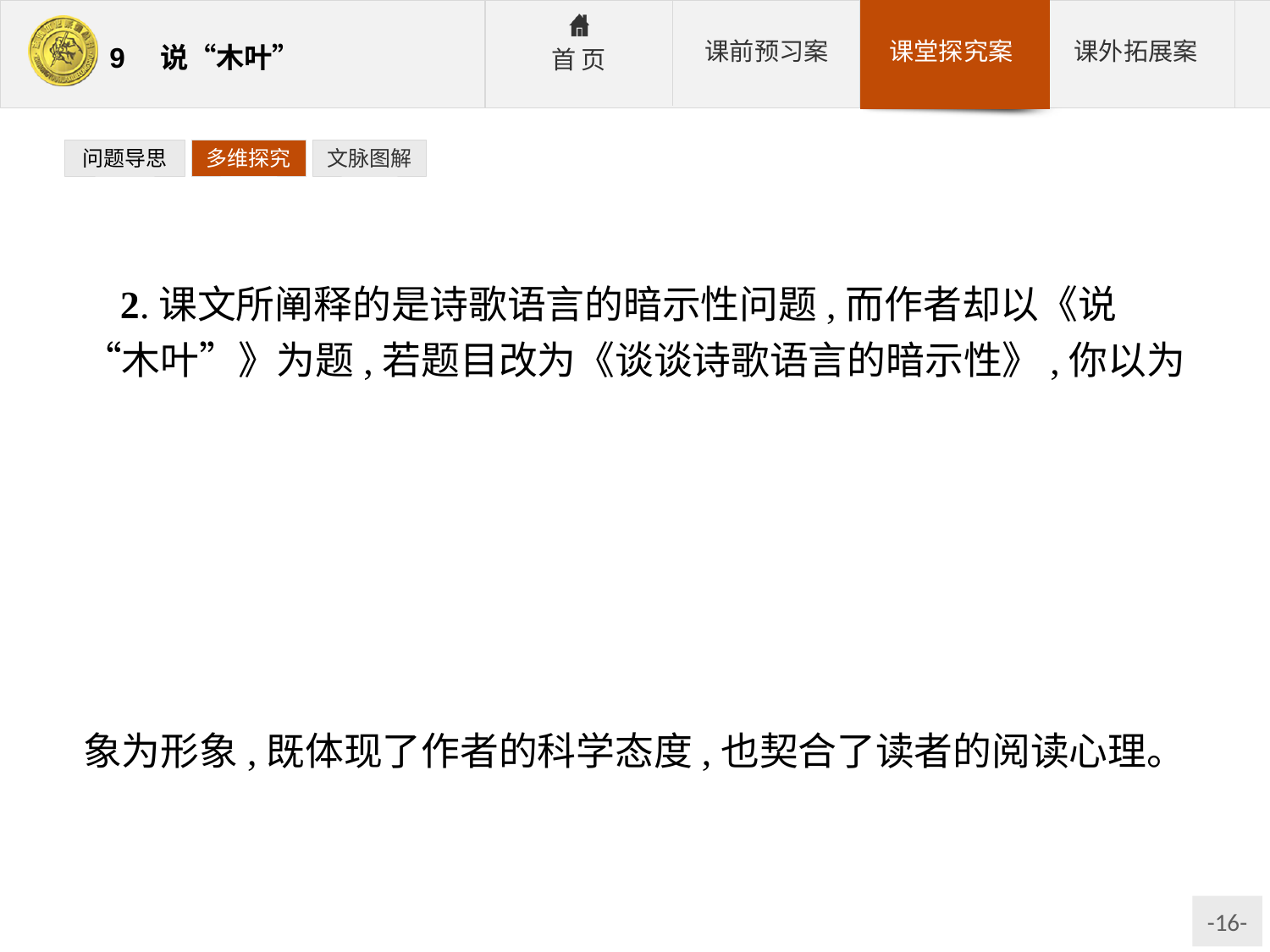

问题导思
多维探究
文脉图解
2.课文所阐释的是诗歌语言的暗示性问题,而作者却以《说“木叶”》为题,若题目改为《谈谈诗歌语言的暗示性》,你以为如何?
提示:可以从题目的形象性、通俗化等角度分析。
参考答案:标题若拟为《谈谈诗歌语言的暗示性》,整个文章的行文思路就要改变,它可能就要从理论的角度来论述,就会写成一篇理论性较强的学术论文。而标题拟为《说“木叶”》,就可以把深奥的文学理论渗透于有关“木叶”诗句的品读玩味中,化抽象为形象,既体现了作者的科学态度,也契合了读者的阅读心理。